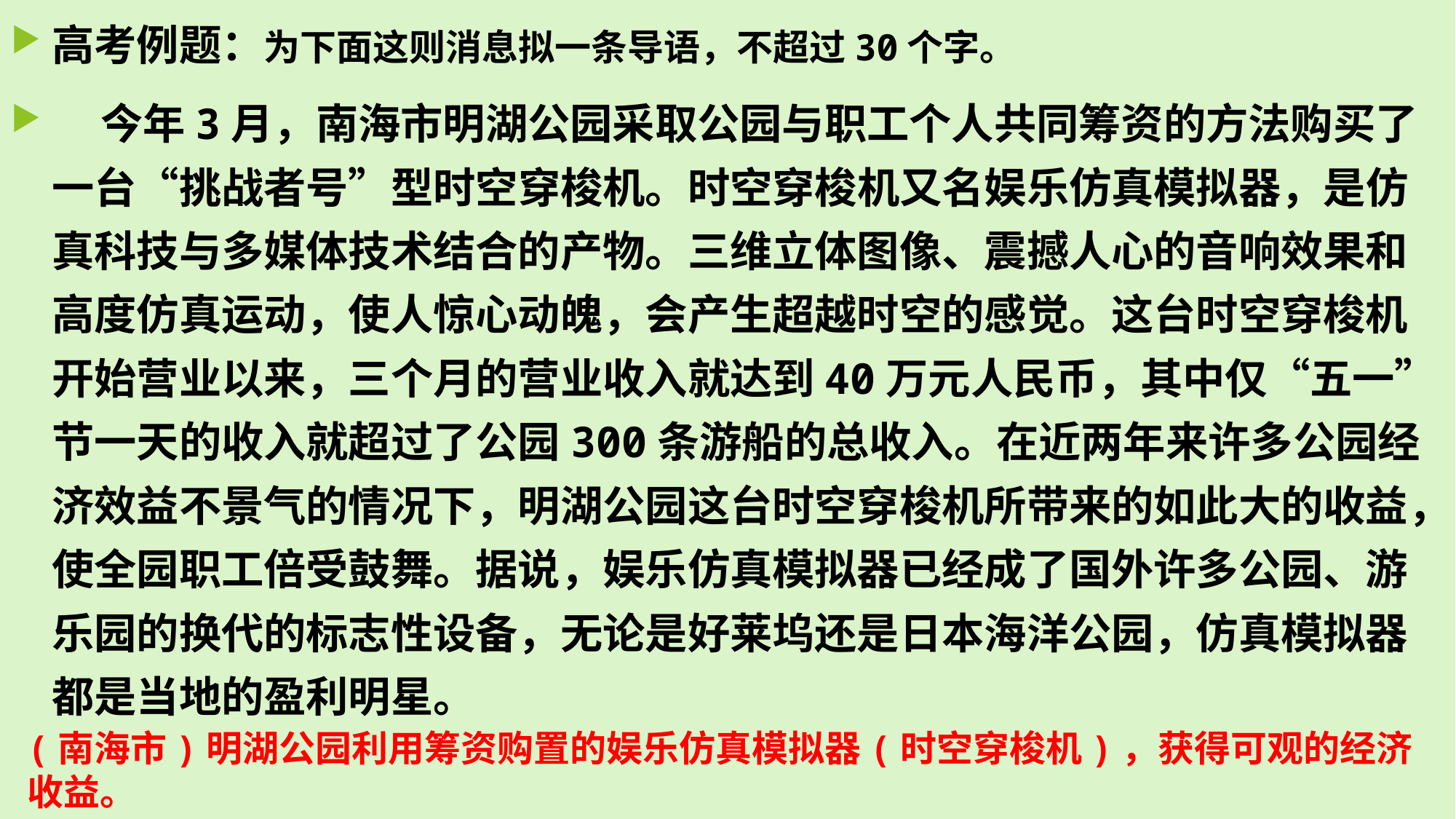

高考例题：为下面这则消息拟一条导语，不超过30个字。
    今年3月，南海市明湖公园采取公园与职工个人共同筹资的方法购买了一台“挑战者号”型时空穿梭机。时空穿梭机又名娱乐仿真模拟器，是仿真科技与多媒体技术结合的产物。三维立体图像、震撼人心的音响效果和高度仿真运动，使人惊心动魄，会产生超越时空的感觉。这台时空穿梭机开始营业以来，三个月的营业收入就达到40万元人民币，其中仅“五一”节一天的收入就超过了公园300条游船的总收入。在近两年来许多公园经济效益不景气的情况下，明湖公园这台时空穿梭机所带来的如此大的收益，使全园职工倍受鼓舞。据说，娱乐仿真模拟器已经成了国外许多公园、游乐园的换代的标志性设备，无论是好莱坞还是日本海洋公园，仿真模拟器都是当地的盈利明星。
(南海市)明湖公园利用筹资购置的娱乐仿真模拟器(时空穿梭机)，获得可观的经济收益。